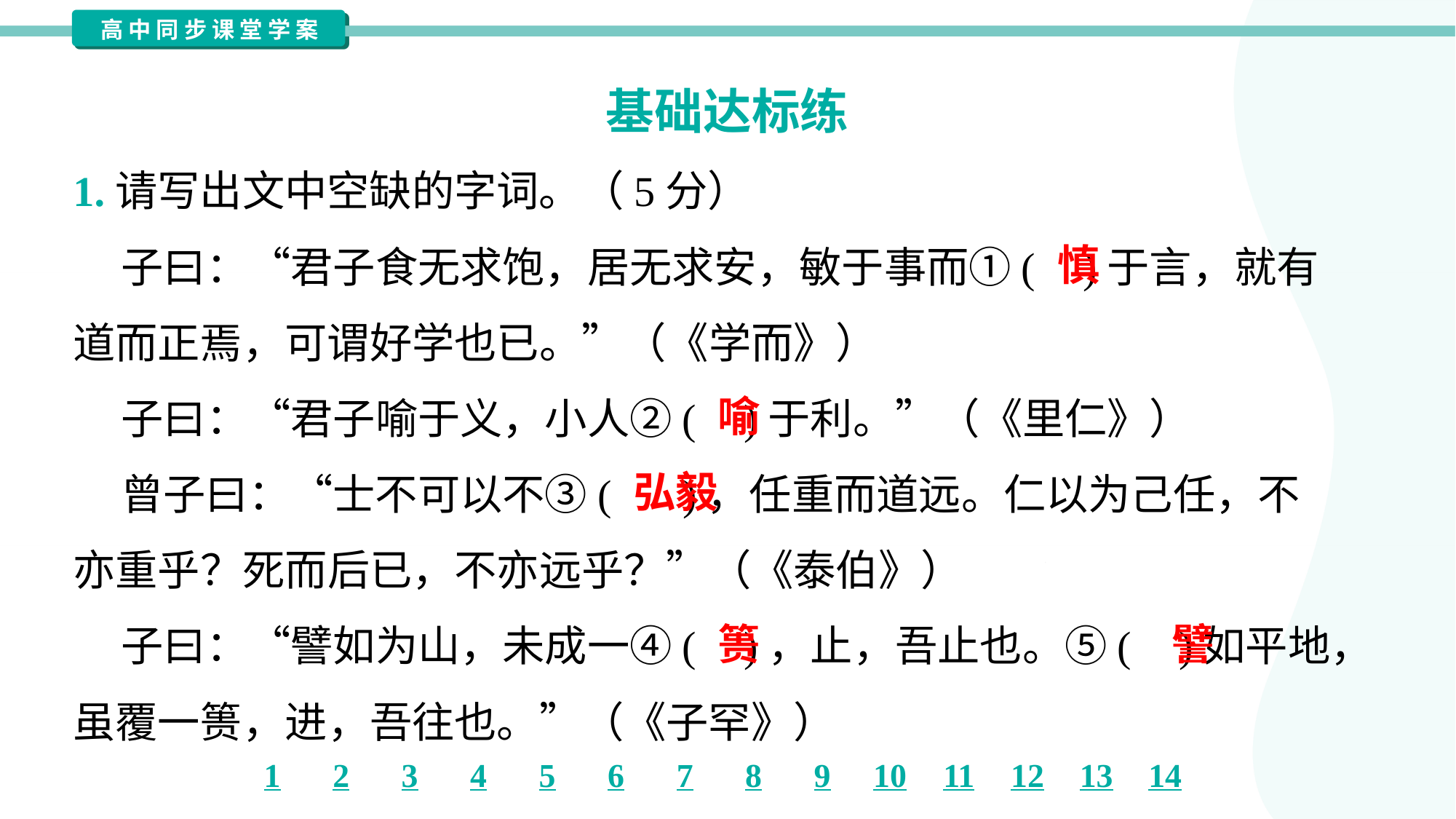

基础达标练
1.请写出文中空缺的字词。（5分）
    子曰：“君子食无求饱，居无求安，敏于事而①(    )于言，就有
道而正焉，可谓好学也已。”（《学而》）
    子曰：“君子喻于义，小人②(    )于利。”（《里仁》）
    曾子曰：“士不可以不③(      )，任重而道远。仁以为己任，不
亦重乎？死而后已，不亦远乎？”（《泰伯》）
    子曰：“譬如为山，未成一④(    )，止，吾止也。⑤(    )如平地，
虽覆一篑，进，吾往也。”（《子罕》）

慎
喻
弘毅
篑
譬